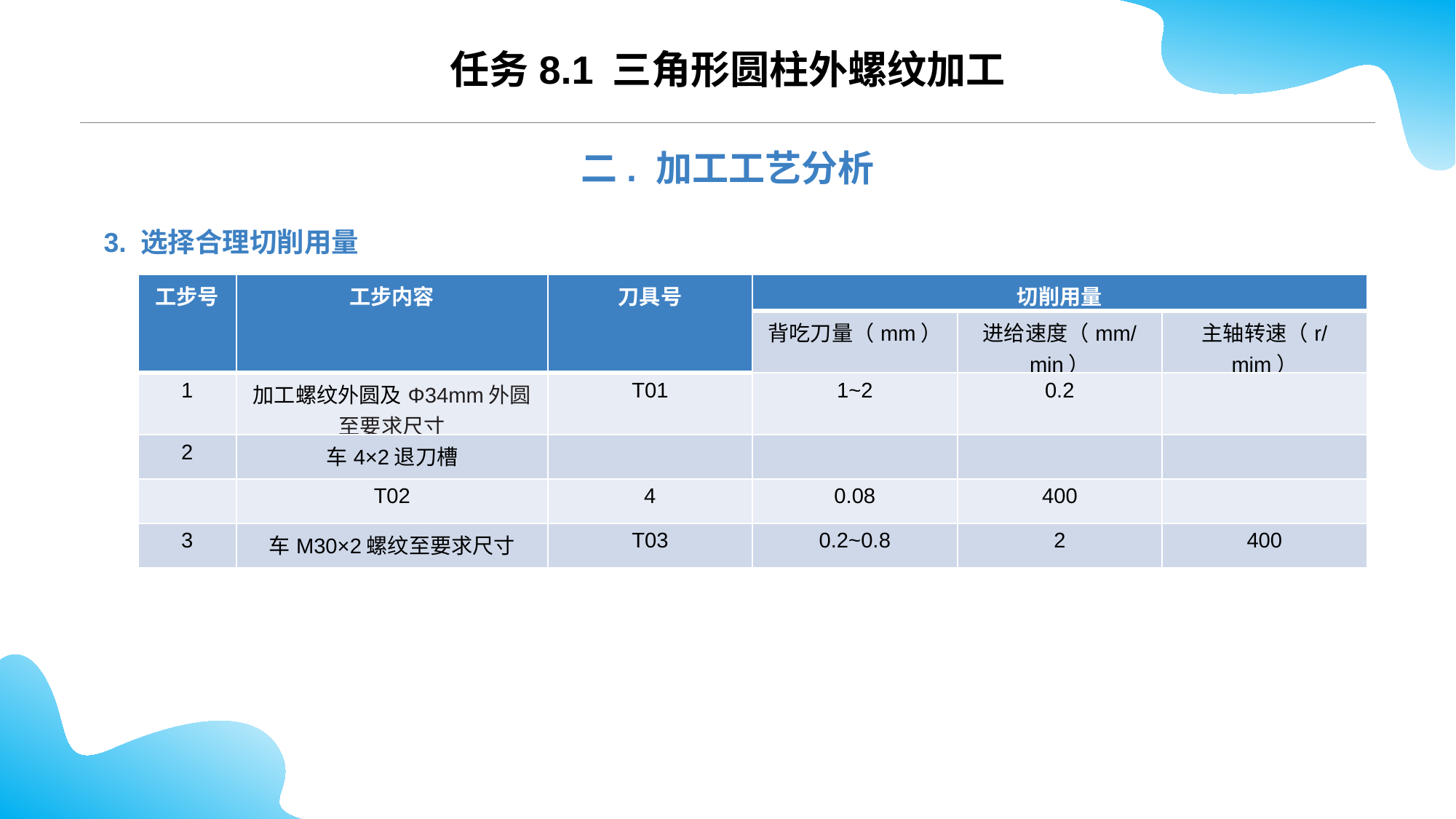

CONTENTS
任务8.1 三角形圆柱外螺纹加工
二. 加工工艺分析
3. 选择合理切削用量
| 工步号 | 工步内容 | 刀具号 | 切削用量 |  |  |
| --- | --- | --- | --- | --- | --- |
|  |  |  | 背吃刀量（mm） | 进给速度（mm/min） | 主轴转速（r/mim） |
| 1 | 加工螺纹外圆及Φ34mm外圆至要求尺寸 | T01 | 1~2 | 0.2 |  |
| 2 | 车4×2退刀槽 |  |  |  |  |
|  | T02 | 4 | 0.08 | 400 |  |
| 3 | 车M30×2螺纹至要求尺寸 | T03 | 0.2~0.8 | 2 | 400 |